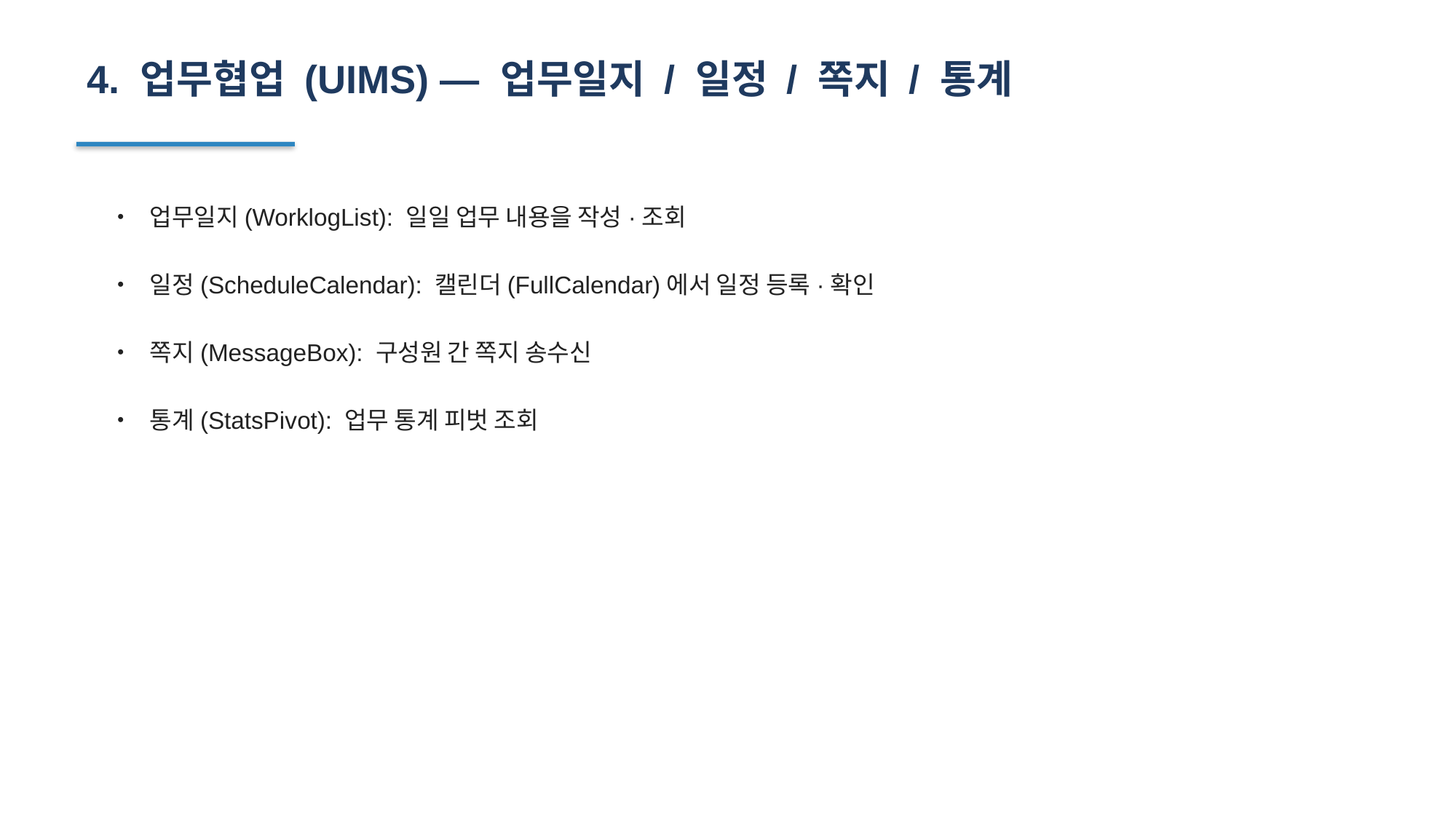

4. 업무협업 (UIMS) — 업무일지 / 일정 / 쪽지 / 통계

•  업무일지(WorklogList): 일일 업무 내용을 작성·조회
•  일정(ScheduleCalendar): 캘린더(FullCalendar)에서 일정 등록·확인
•  쪽지(MessageBox): 구성원 간 쪽지 송수신
•  통계(StatsPivot): 업무 통계 피벗 조회